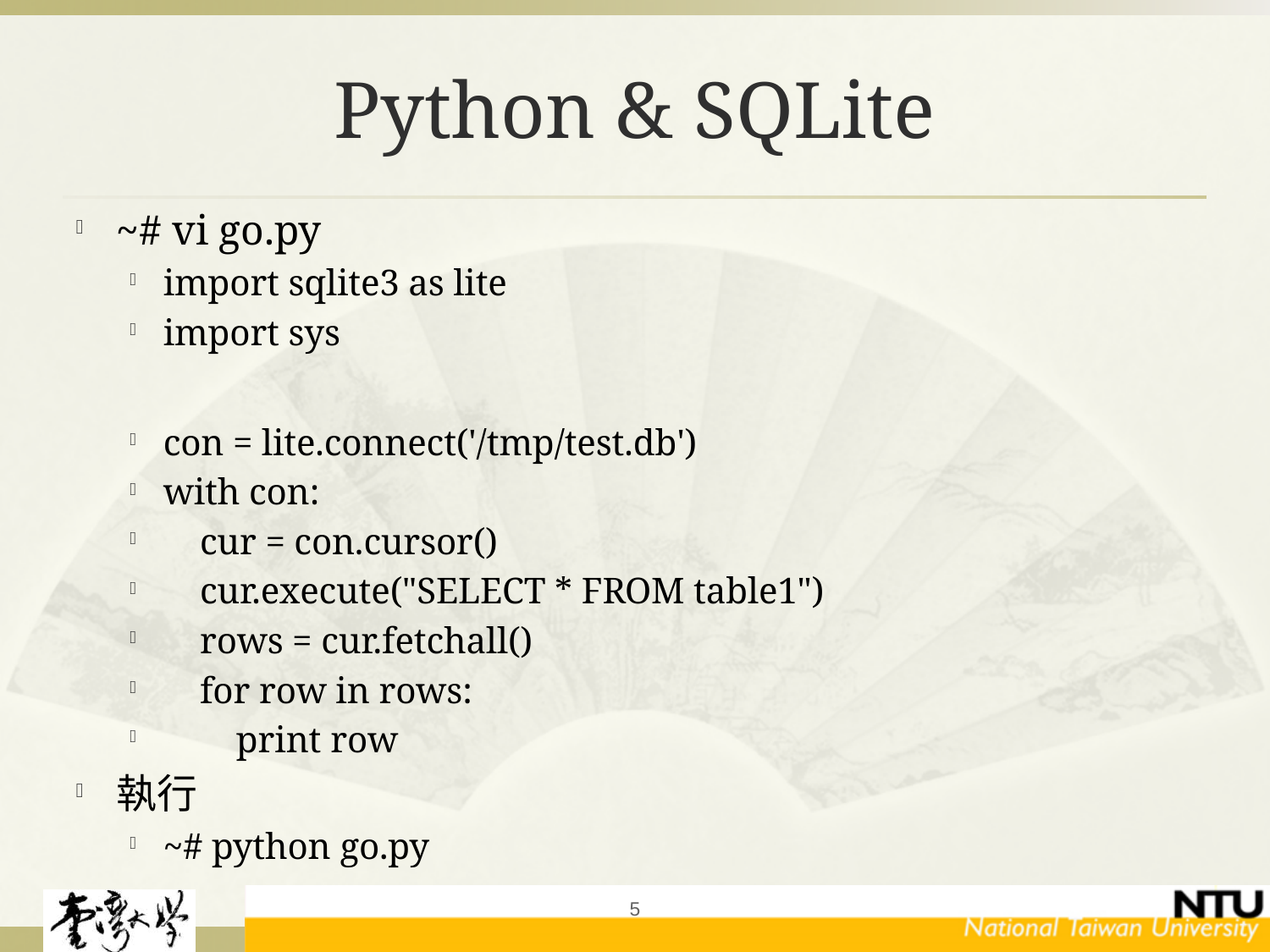

# Python & SQLite
~# vi go.py
import sqlite3 as lite
import sys

con = lite.connect('/tmp/test.db')
with con:
    cur = con.cursor()
    cur.execute("SELECT * FROM table1")
    rows = cur.fetchall()
    for row in rows:
        print row
執行
~# python go.py

5